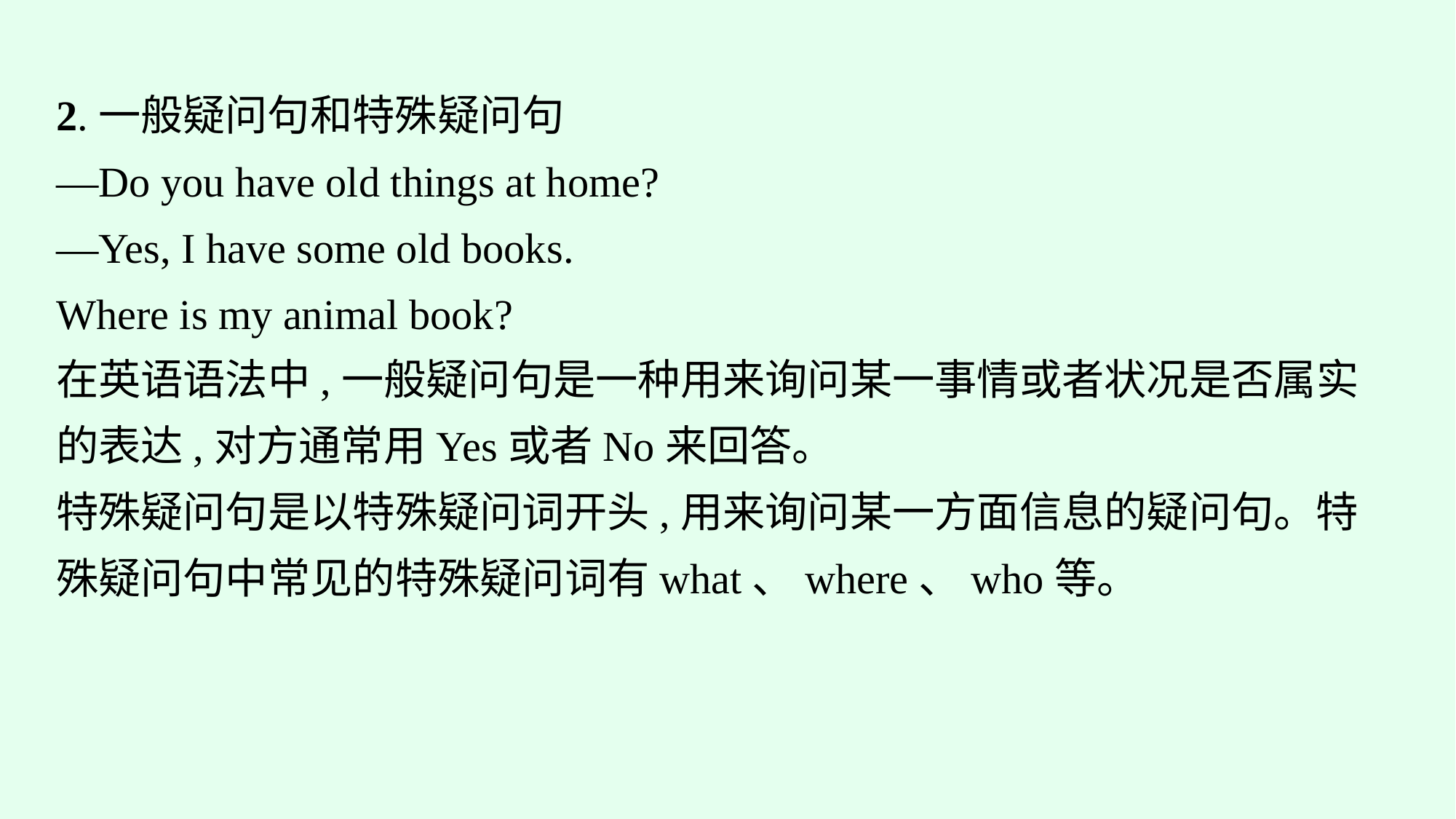

2.一般疑问句和特殊疑问句
—Do you have old things at home?
—Yes, I have some old books.
Where is my animal book?
在英语语法中,一般疑问句是一种用来询问某一事情或者状况是否属实的表达,对方通常用Yes或者No来回答。
特殊疑问句是以特殊疑问词开头,用来询问某一方面信息的疑问句。特殊疑问句中常见的特殊疑问词有what、where、who等。